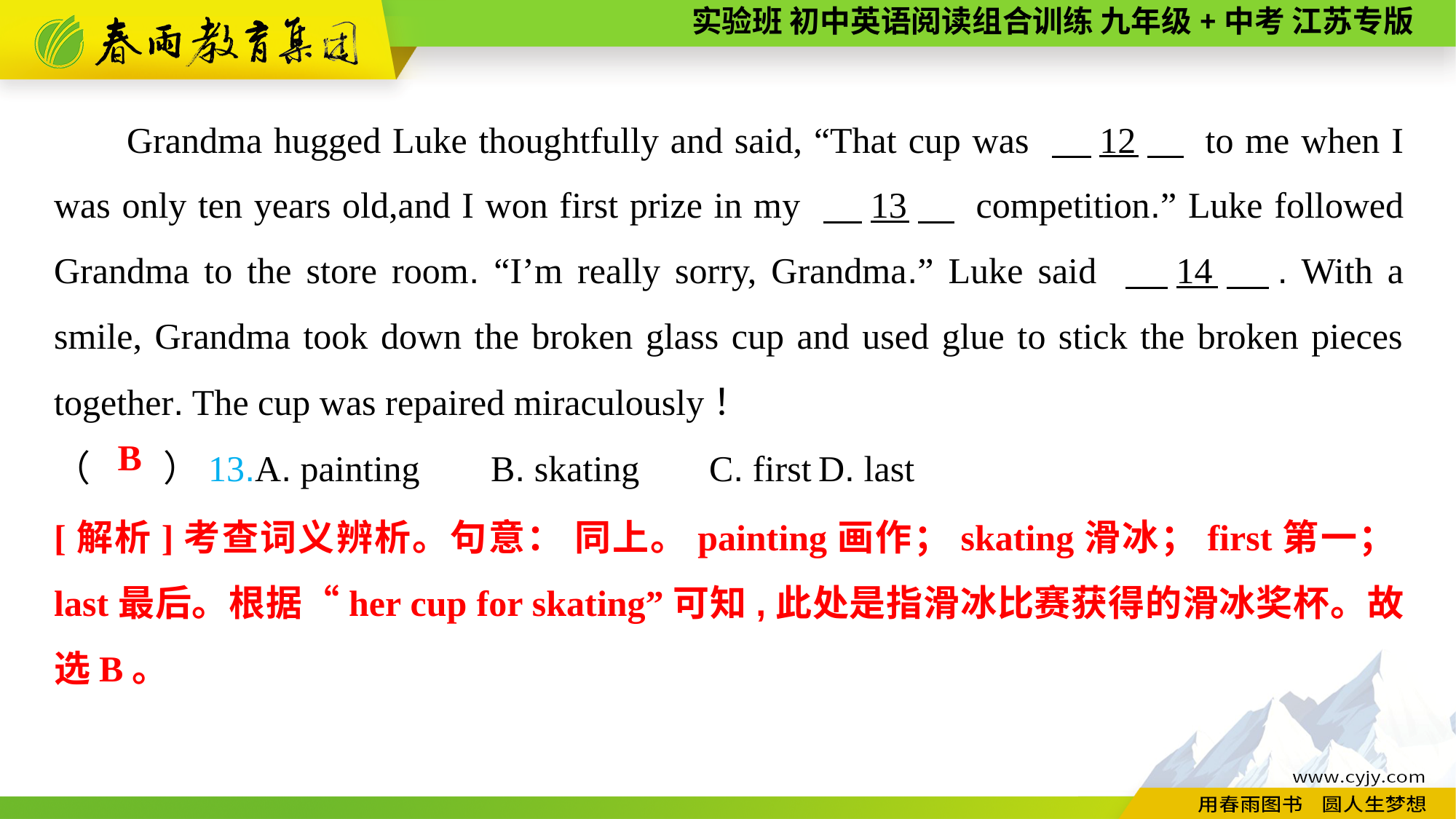

Grandma hugged Luke thoughtfully and said, “That cup was 　12　 to me when I was only ten years old,and I won first prize in my 　13　 competition.” Luke followed Grandma to the store room. “I’m really sorry, Grandma.” Luke said 　14　. With a smile, Grandma took down the broken glass cup and used glue to stick the broken pieces together. The cup was repaired miraculously！
（　　）13.A. painting	B. skating	C. first	D. last
B
[解析]考查词义辨析。句意： 同上。painting画作；skating滑冰；first第一；last最后。根据“her cup for skating”可知,此处是指滑冰比赛获得的滑冰奖杯。故选B。